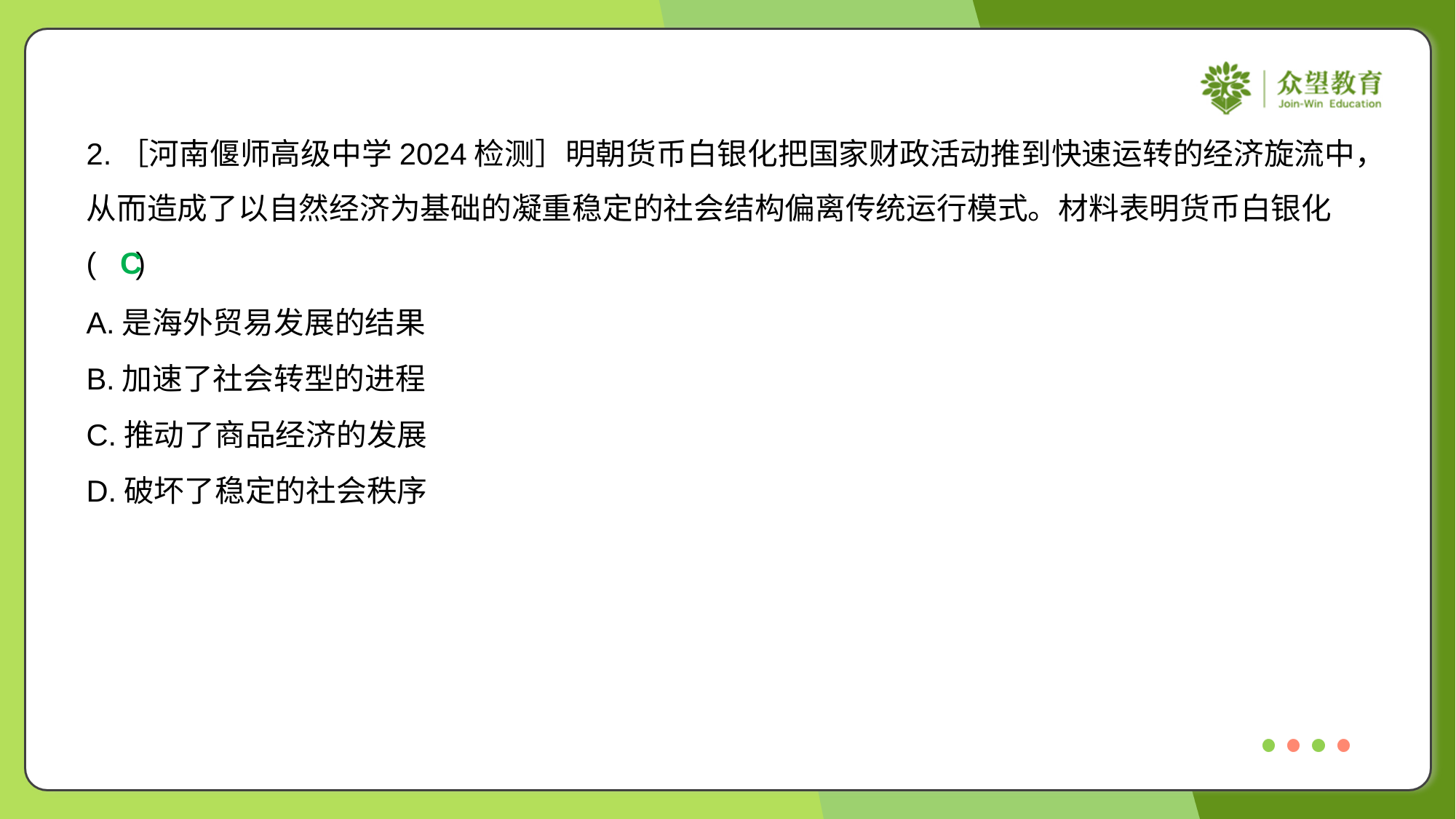

2.［河南偃师高级中学2024检测］明朝货币白银化把国家财政活动推到快速运转的经济旋流中，
从而造成了以自然经济为基础的凝重稳定的社会结构偏离传统运行模式。材料表明货币白银化
(     )
C
A.是海外贸易发展的结果
B.加速了社会转型的进程
C.推动了商品经济的发展
D.破坏了稳定的社会秩序